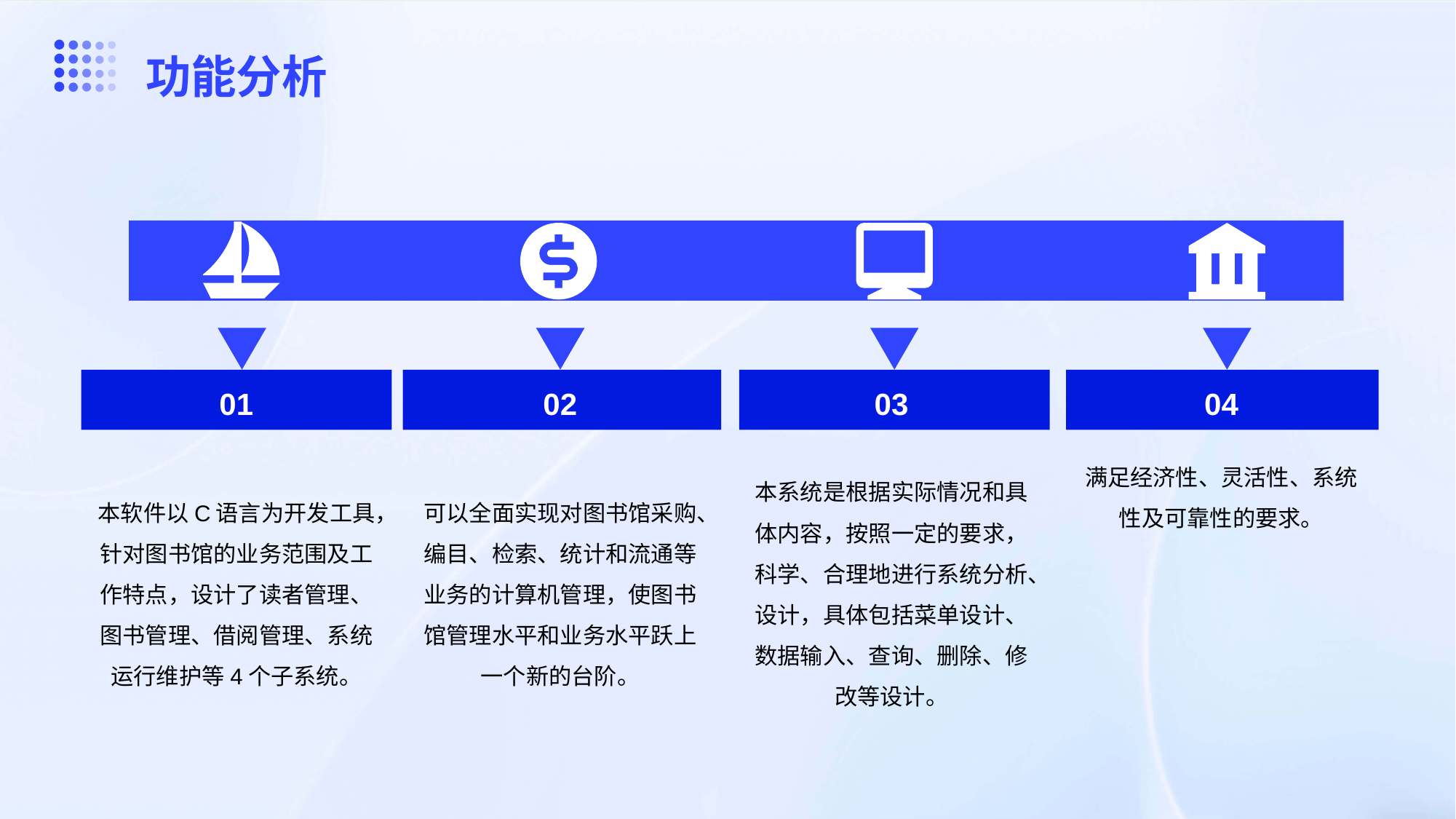

功能分析

01

02
03

04
本软件以C语言为开发工具，针对图书馆的业务范围及工作特点，设计了读者管理、图书管理、借阅管理、系统运行维护等4个子系统。
可以全面实现对图书馆采购、编目、检索、统计和流通等业务的计算机管理，使图书馆管理水平和业务水平跃上一个新的台阶。
本系统是根据实际情况和具体内容，按照一定的要求，科学、合理地进行系统分析、设计，具体包括菜单设计、数据输入、查询、删除、修改等设计。
满足经济性、灵活性、系统性及可靠性的要求。